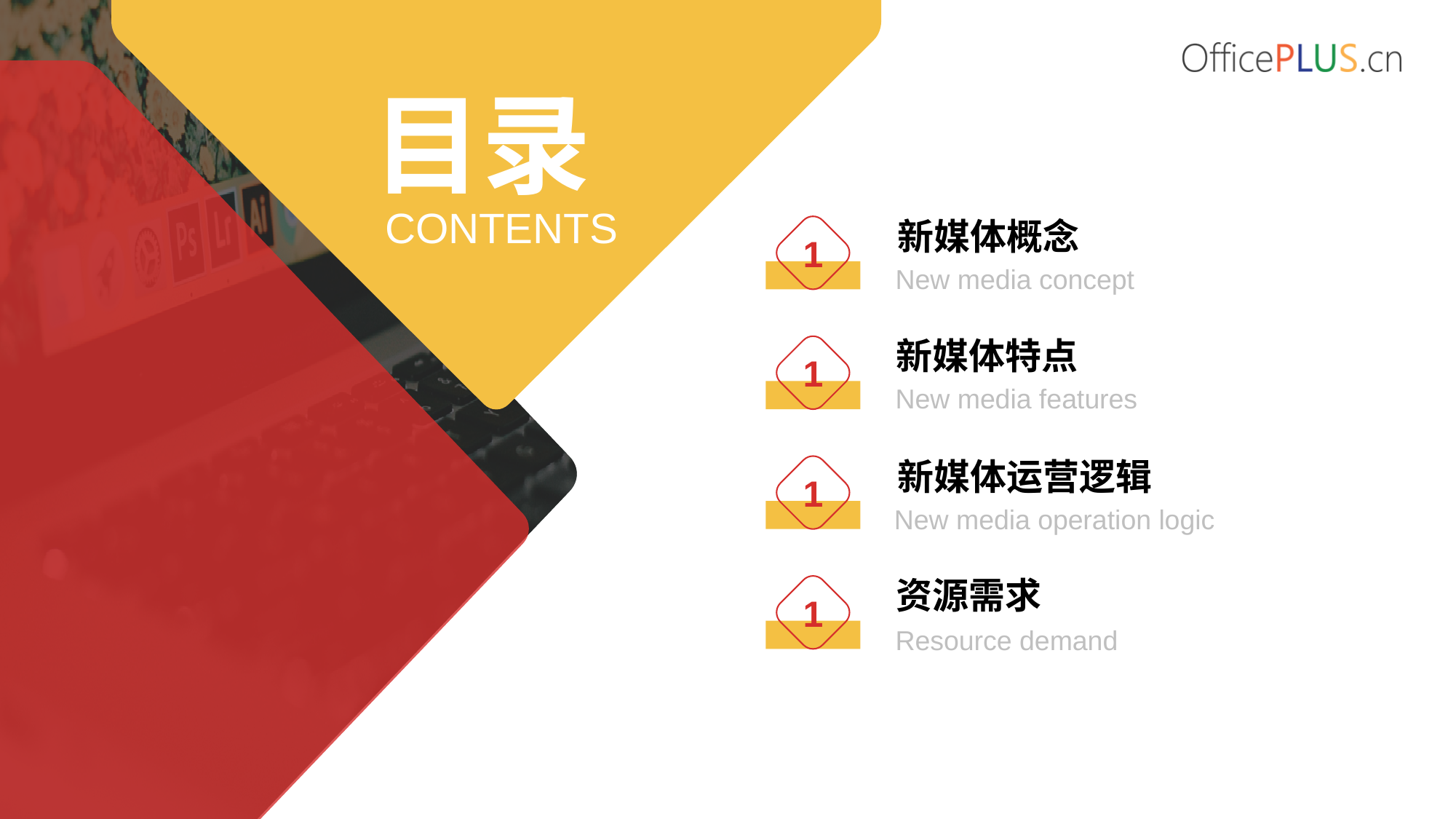

新媒体概念
1

New media concept
新媒体特点
1

New media features
新媒体运营逻辑
1

New media operation logic
资源需求
1

Resource demand